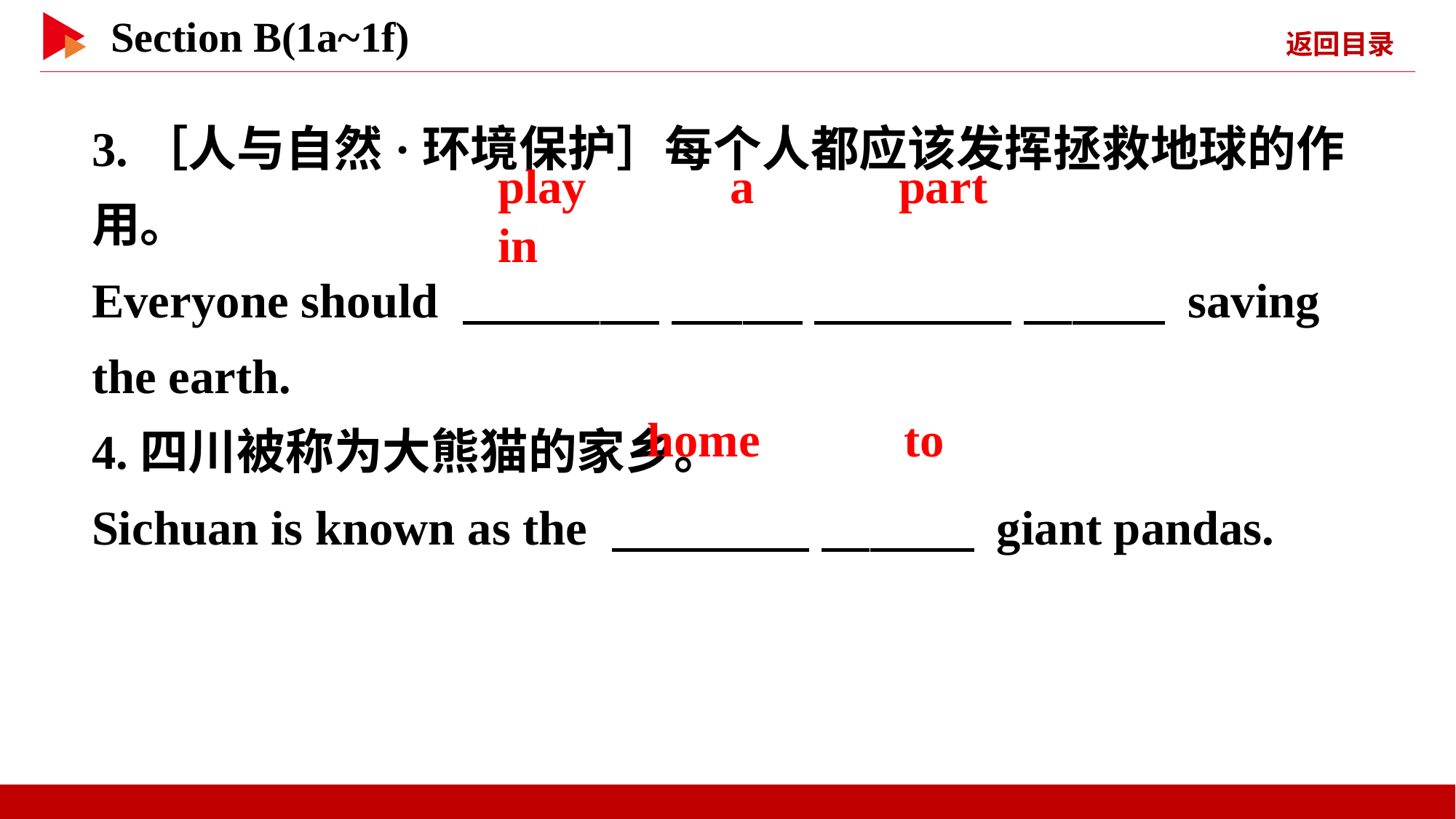

3.［人与自然·环境保护］每个人都应该发挥拯救地球的作用。
Everyone should 　         　 　   　 　         　 　    　 saving the earth.
4.四川被称为大熊猫的家乡。
Sichuan is known as the 　         　 　     　 giant pandas.
play 　 　a 　 　part 　 　in
home 　 　to